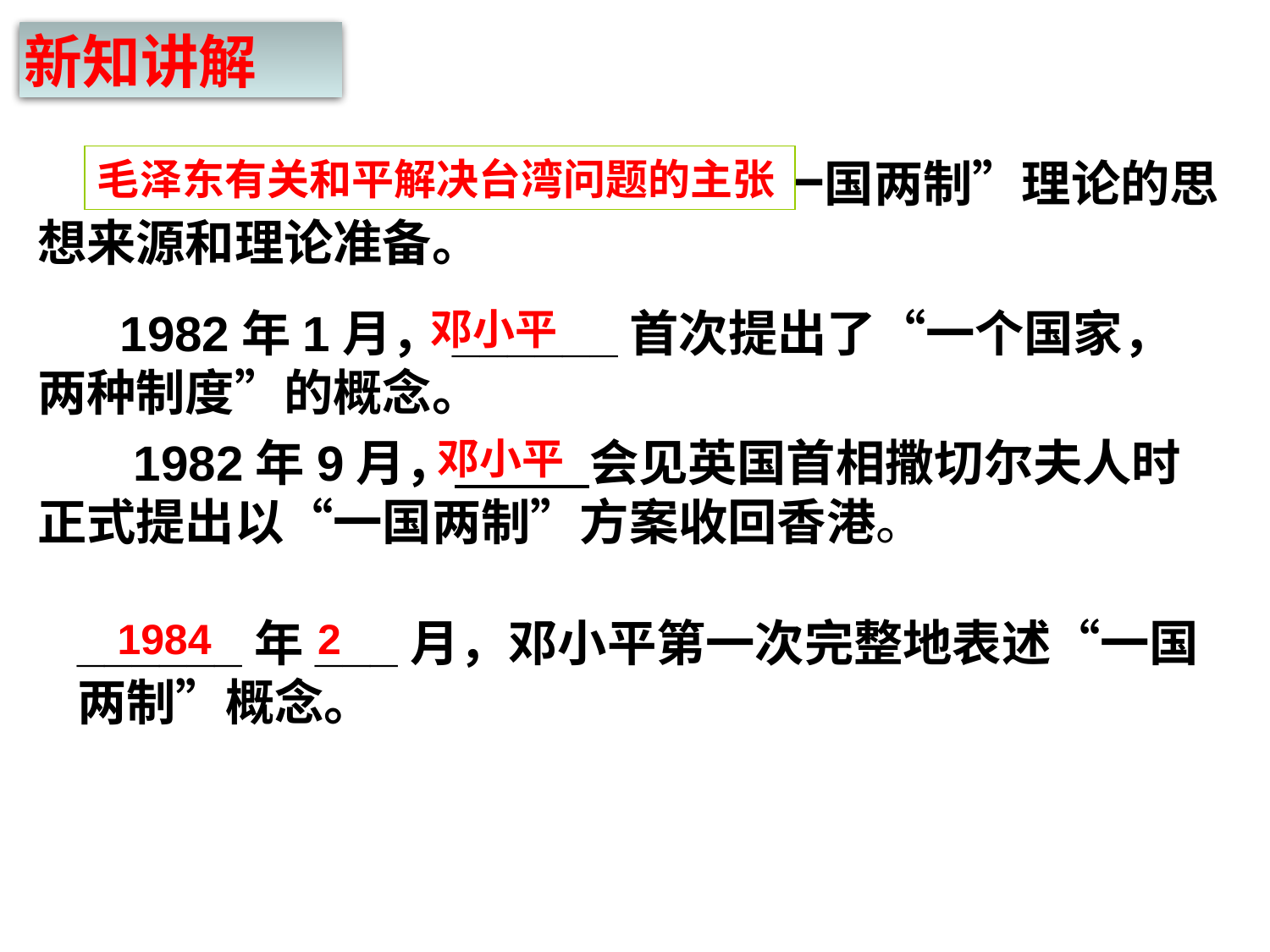

新知讲解
                                                         是“一国两制”理论的思想来源和理论准备。
毛泽东有关和平解决台湾问题的主张
      1982年1月，______首次提出了“一个国家，两种制度”的概念。
邓小平
       1982年9月，            会见英国首相撒切尔夫人时正式提出以“一国两制”方案收回香港。
邓小平
______年___月，邓小平第一次完整地表述“一国两制”概念。
1984         2